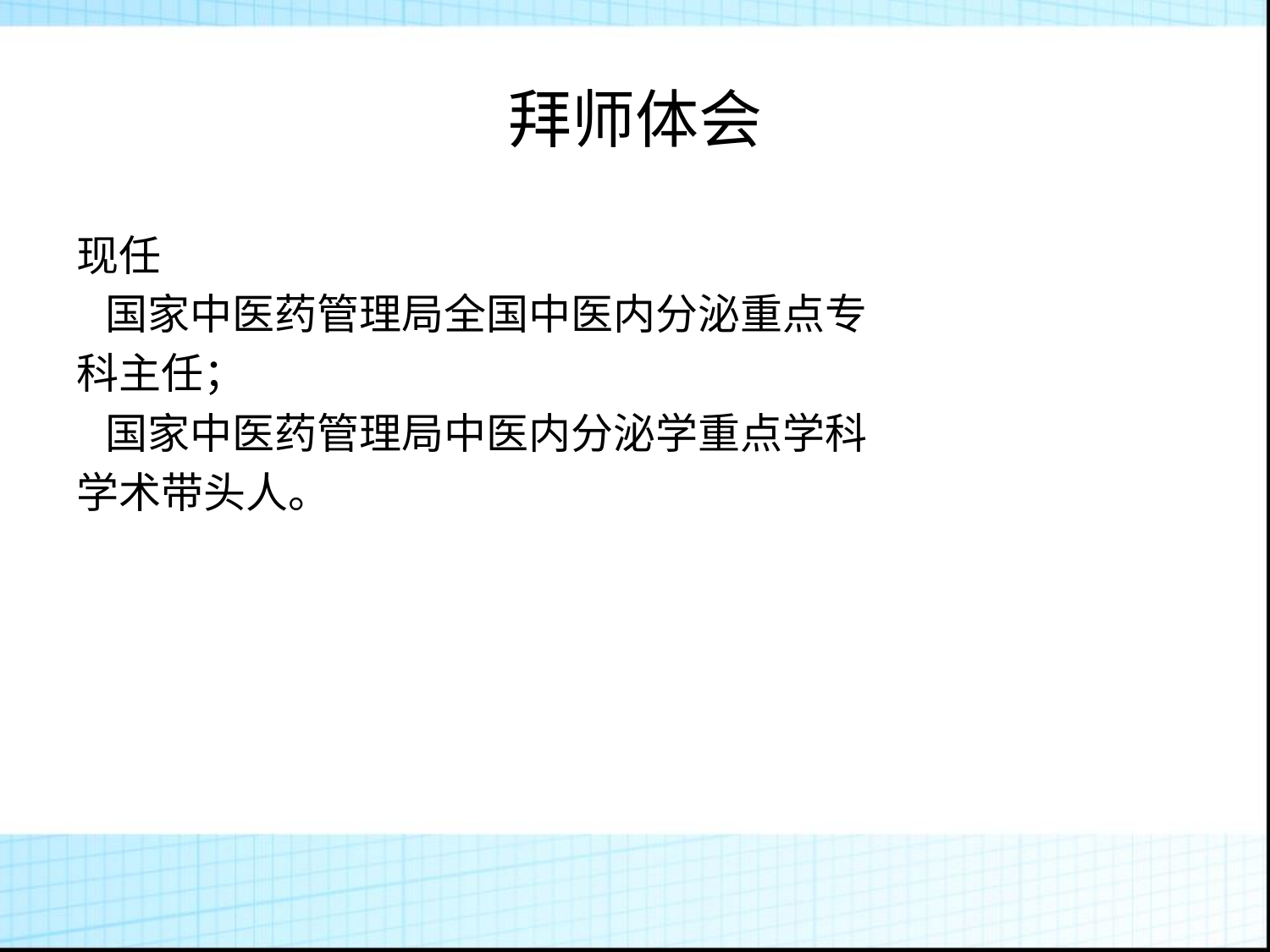

拜师体会
现任
  国家中医药管理局全国中医内分泌重点专
科主任；
  国家中医药管理局中医内分泌学重点学科
学术带头人。